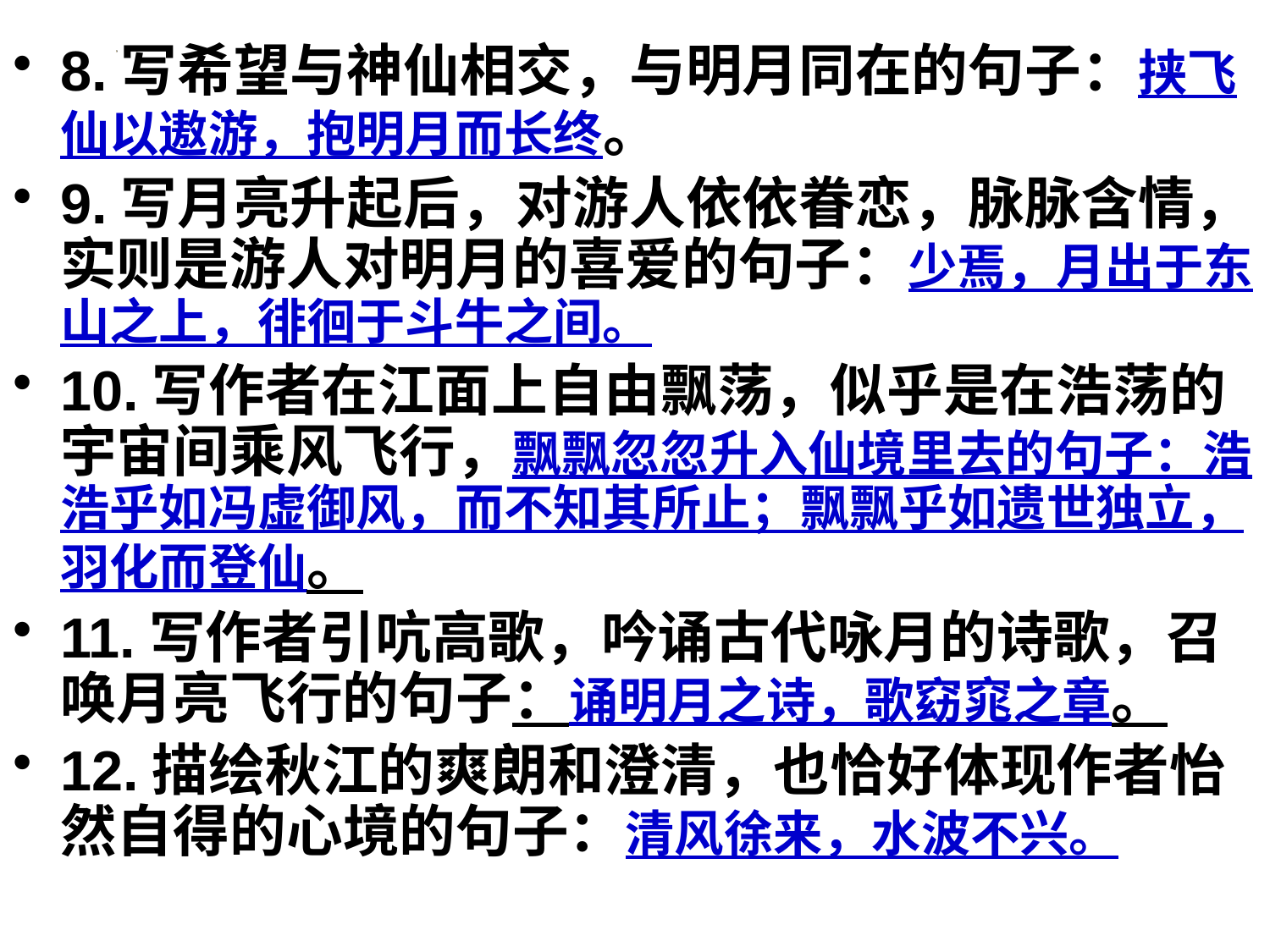

8.写希望与神仙相交，与明月同在的句子：挟飞仙以遨游，抱明月而长终。
9.写月亮升起后，对游人依依眷恋，脉脉含情，实则是游人对明月的喜爱的句子：少焉，月出于东山之上，徘徊于斗牛之间。
10.写作者在江面上自由飘荡，似乎是在浩荡的宇宙间乘风飞行，飘飘忽忽升入仙境里去的句子：浩浩乎如冯虚御风，而不知其所止；飘飘乎如遗世独立，羽化而登仙。
11.写作者引吭高歌，吟诵古代咏月的诗歌，召唤月亮飞行的句子：诵明月之诗，歌窈窕之章。
12.描绘秋江的爽朗和澄清，也恰好体现作者怡然自得的心境的句子：清风徐来，水波不兴。
#